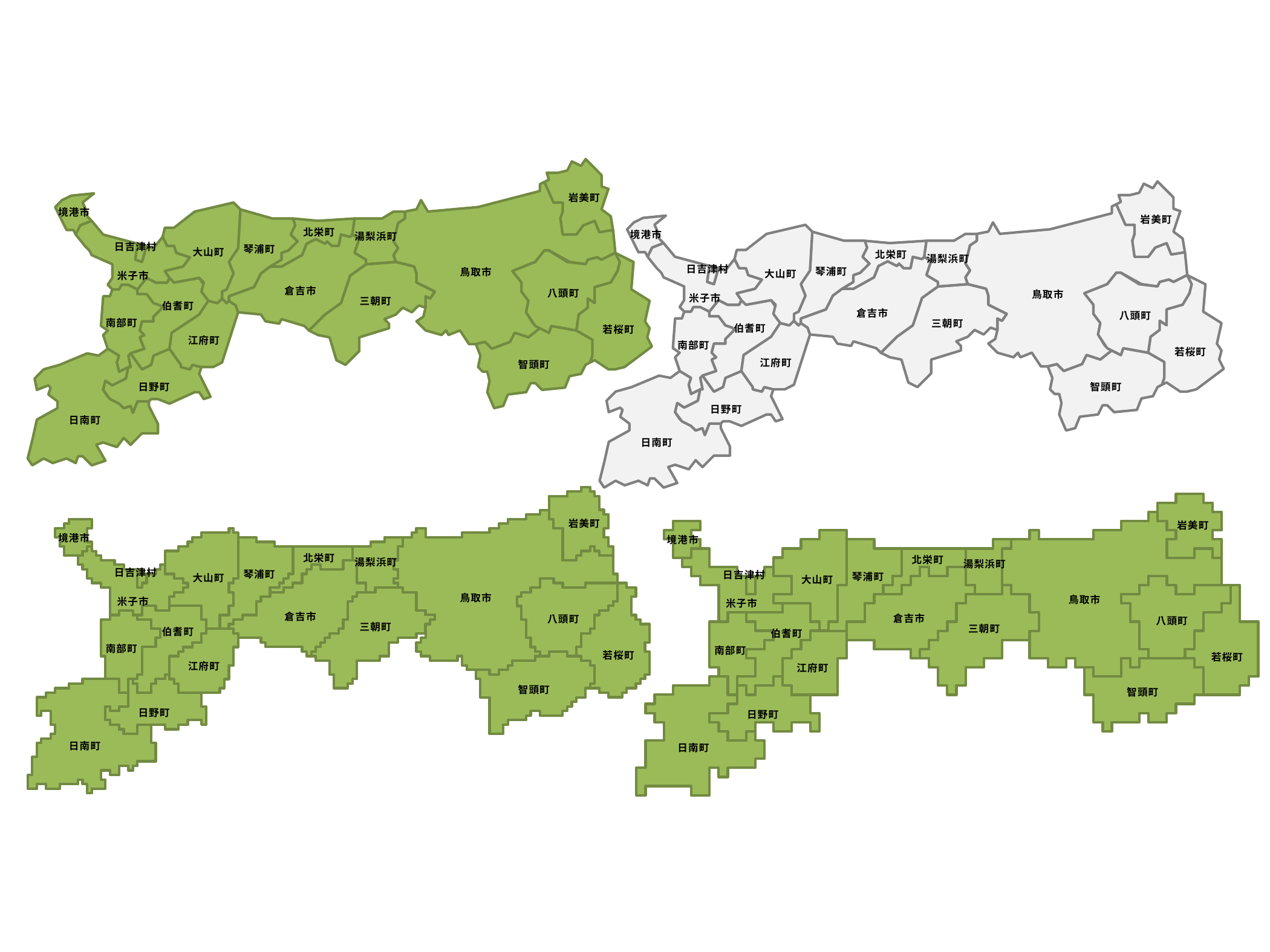

岩美町
境港市
北栄町
湯梨浜町
日吉津村
琴浦町
大山町
鳥取市
米子市
倉吉市
八頭町
三朝町
伯耆町
南部町
若桜町
江府町
智頭町
日野町
日南町
岩美町
境港市
北栄町
湯梨浜町
日吉津村
琴浦町
大山町
鳥取市
米子市
倉吉市
八頭町
三朝町
伯耆町
南部町
若桜町
江府町
智頭町
日野町
日南町

岩美町
境港市
北栄町
湯梨浜町
日吉津村
琴浦町
大山町
鳥取市
米子市
倉吉市
八頭町
三朝町
伯耆町
南部町
若桜町
江府町
智頭町
日野町
日南町
岩美町
境港市
北栄町
湯梨浜町
日吉津村
琴浦町
大山町
鳥取市
米子市
倉吉市
八頭町
三朝町
伯耆町
南部町
若桜町
江府町
智頭町
日野町
日南町